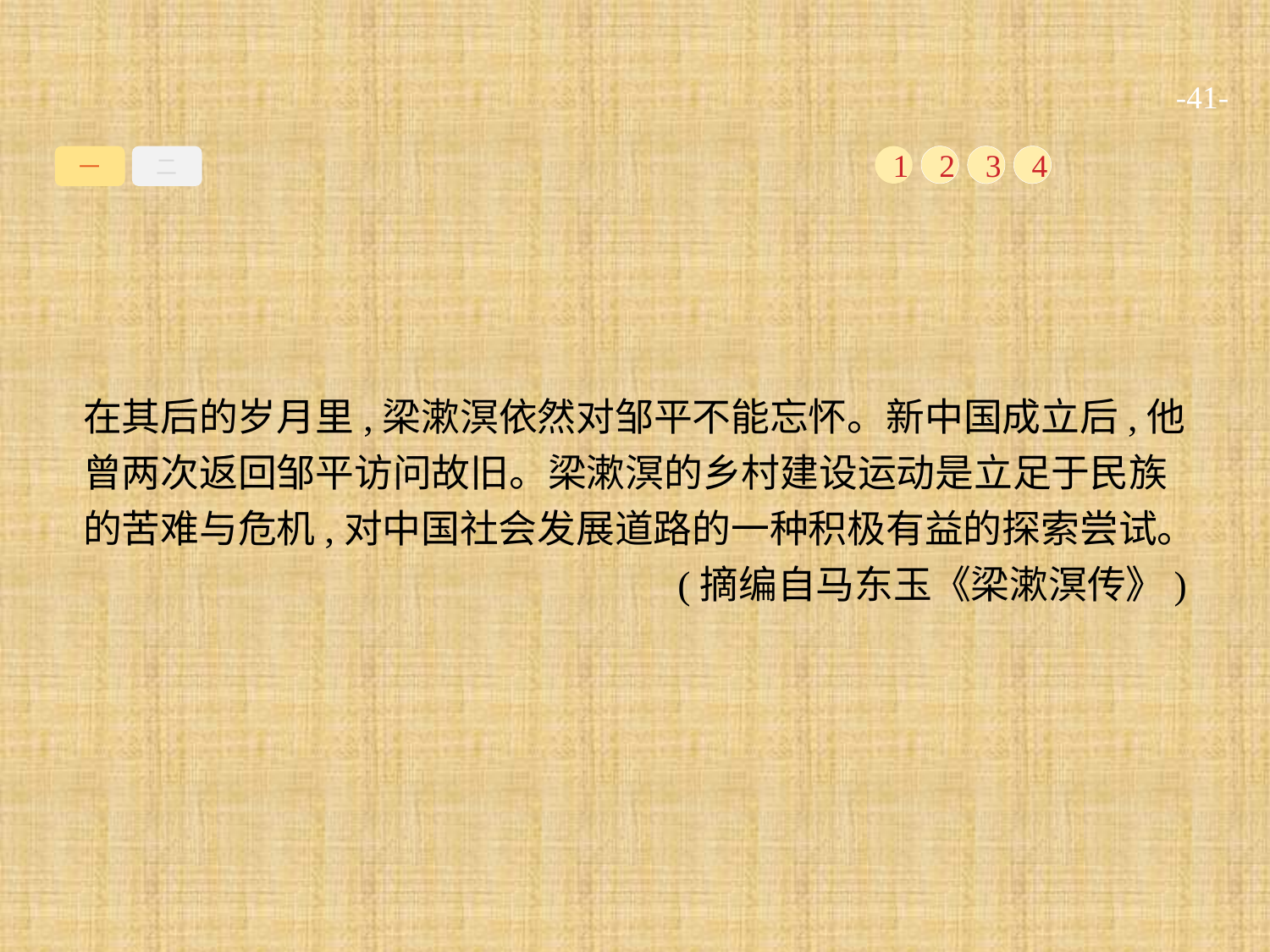

-41-
一
二
1
2
3
4
在其后的岁月里,梁漱溟依然对邹平不能忘怀。新中国成立后,他曾两次返回邹平访问故旧。梁漱溟的乡村建设运动是立足于民族的苦难与危机,对中国社会发展道路的一种积极有益的探索尝试。
(摘编自马东玉《梁漱溟传》)